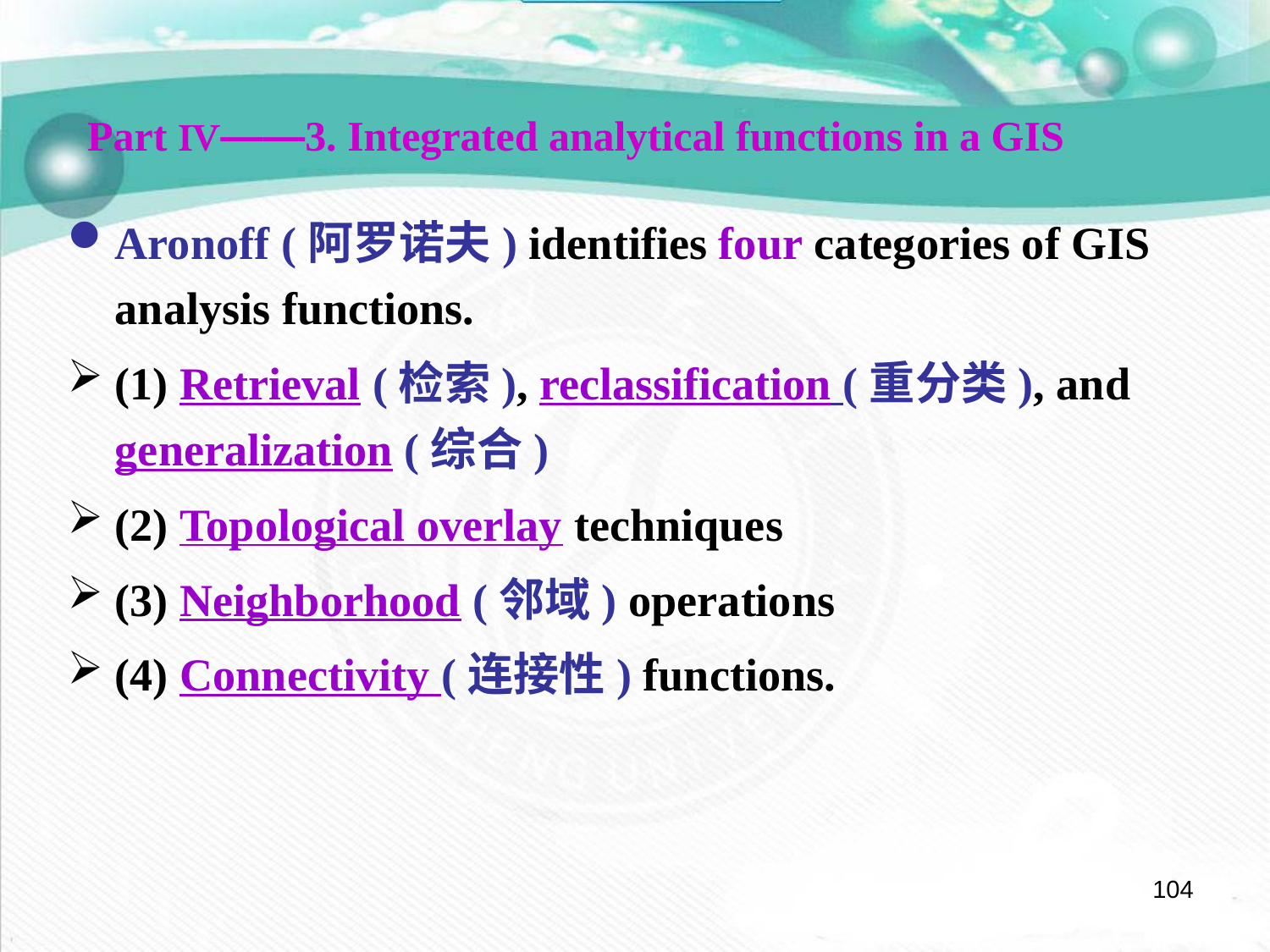

Part Ⅳ——3. Integrated analytical functions in a GIS
Aronoff (阿罗诺夫) identifies four categories of GIS analysis functions.
(1) Retrieval (检索), reclassification (重分类), and generalization (综合)
(2) Topological overlay techniques
(3) Neighborhood (邻域) operations
(4) Connectivity (连接性) functions.
104